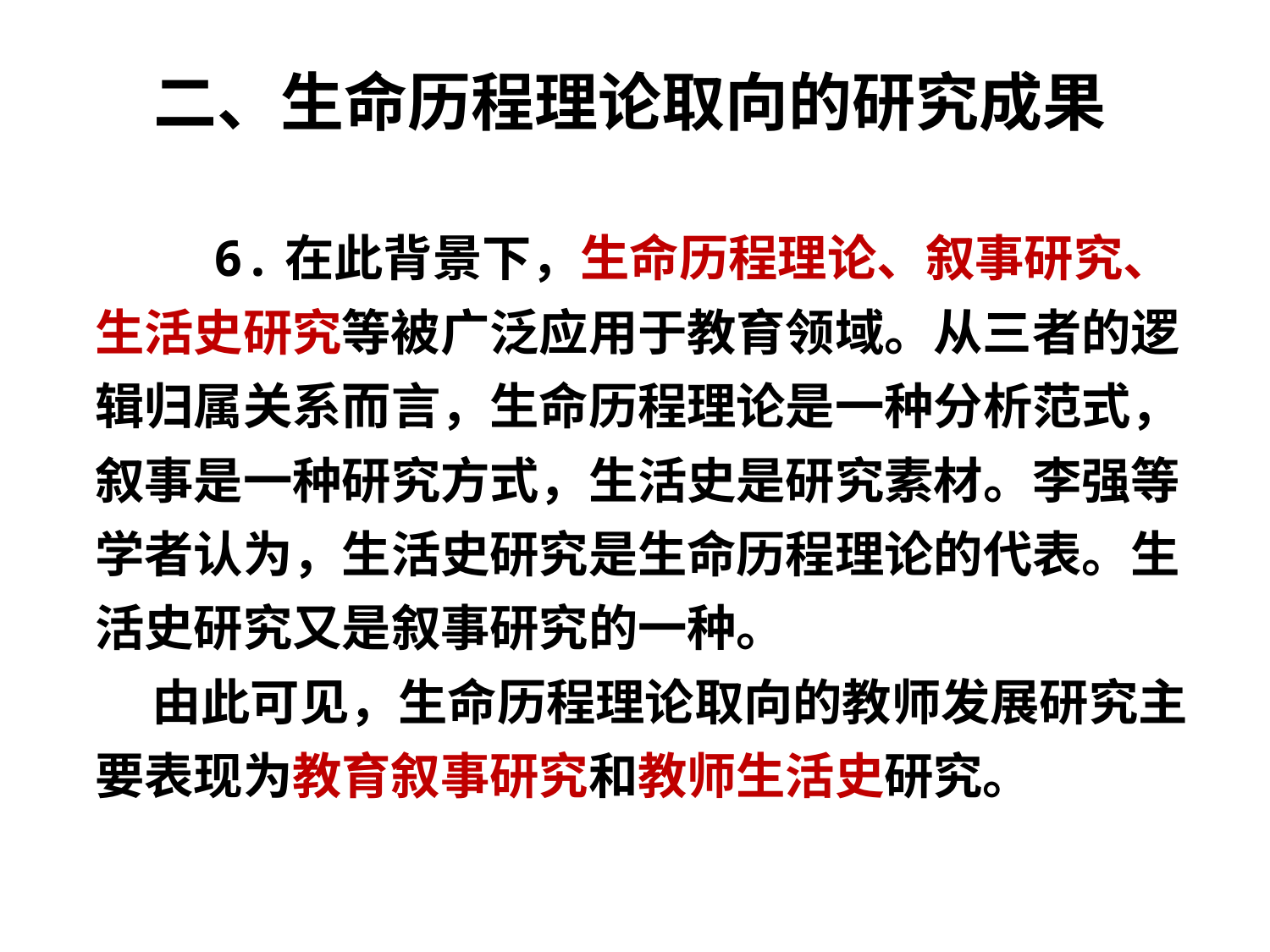

二、生命历程理论取向的研究成果
    6.在此背景下，生命历程理论、叙事研究、生活史研究等被广泛应用于教育领域。从三者的逻辑归属关系而言，生命历程理论是一种分析范式，叙事是一种研究方式，生活史是研究素材。李强等学者认为，生活史研究是生命历程理论的代表。生活史研究又是叙事研究的一种。
    由此可见，生命历程理论取向的教师发展研究主要表现为教育叙事研究和教师生活史研究。